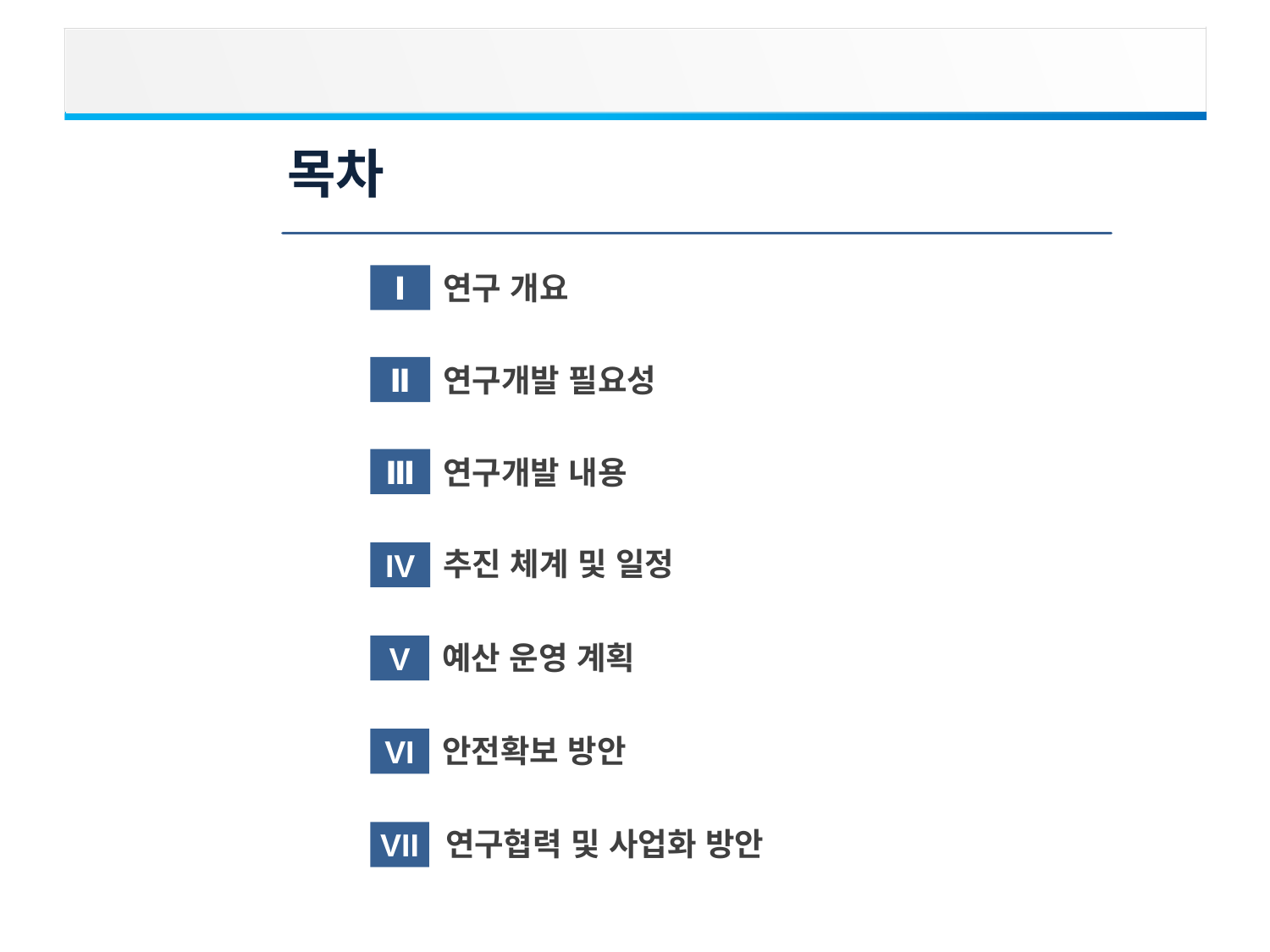

목차

Ⅰ
연구 개요
Ⅱ
연구개발 필요성
Ⅲ
연구개발 내용
추진 체계 및 일정
IV
예산 운영 계획
V
안전확보 방안
VI
연구협력 및 사업화 방안
VII